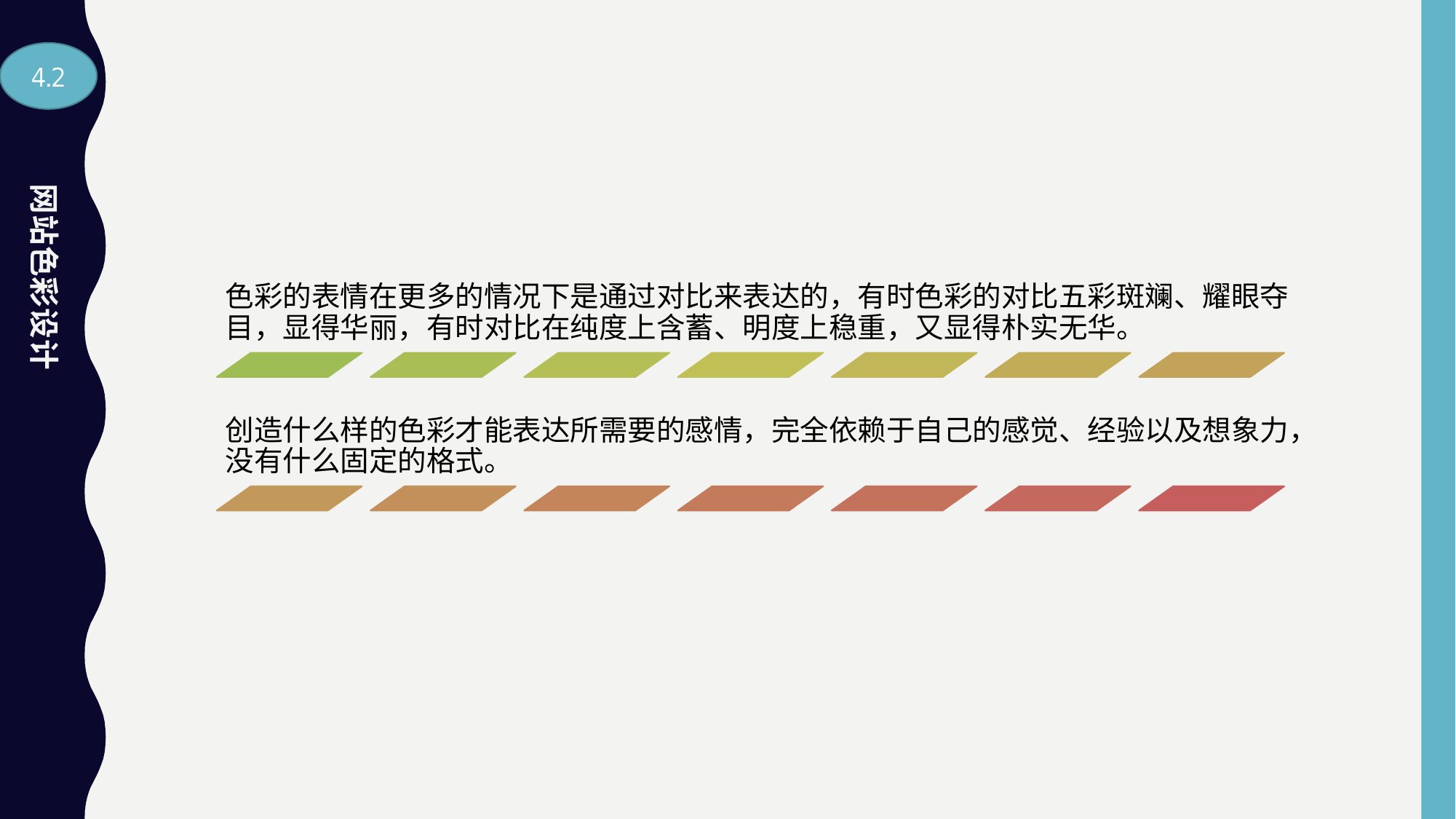

4.2
色彩的表情在更多的情况下是通过对比来表达的，有时色彩的对比五彩斑斓、耀眼夺目，显得华丽，有时对比在纯度上含蓄、明度上稳重，又显得朴实无华。
创造什么样的色彩才能表达所需要的感情，完全依赖于自己的感觉、经验以及想象力，没有什么固定的格式。
网站色彩设计